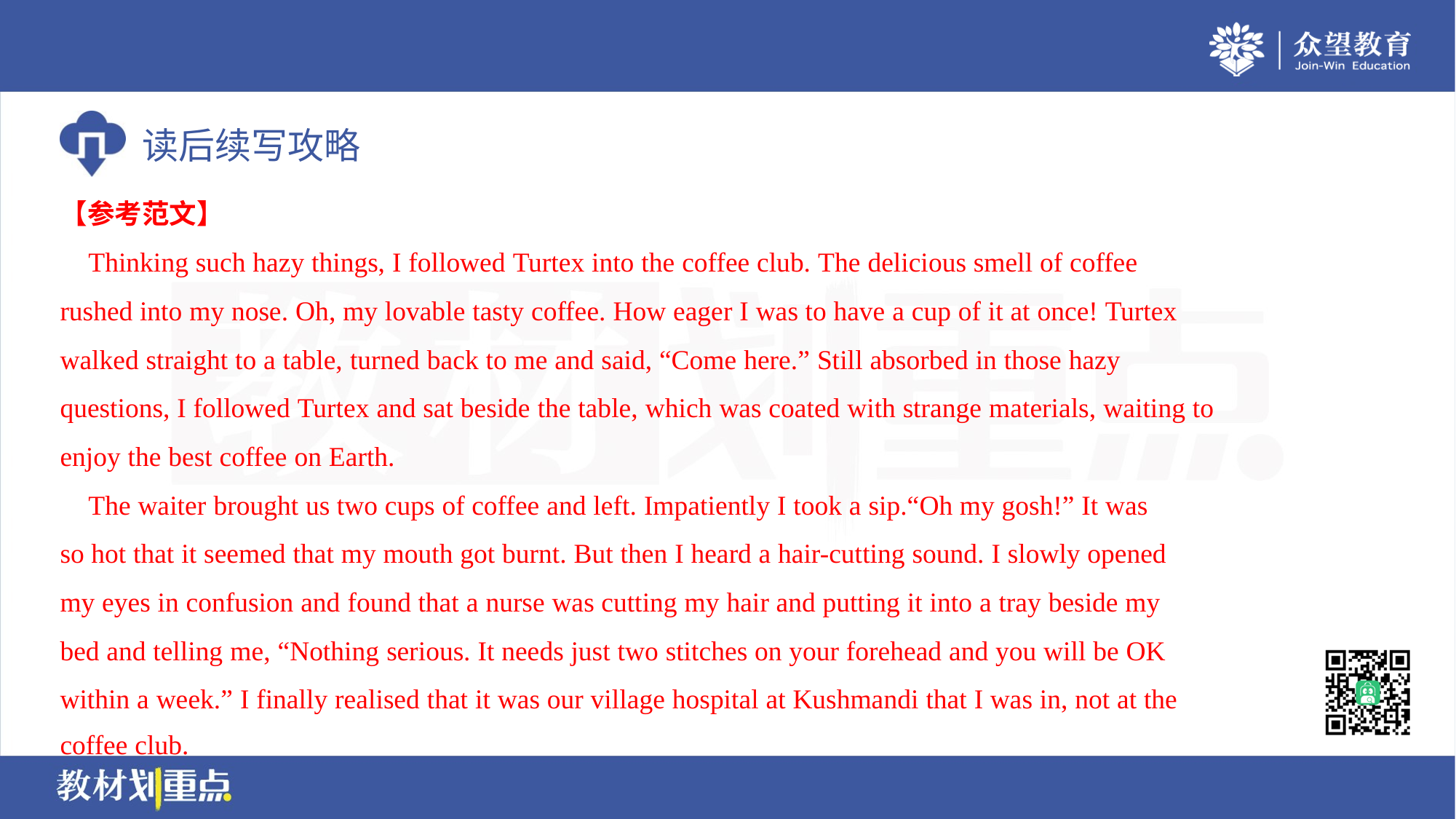

【参考范文】
    Thinking such hazy things, I followed Turtex into the coffee club. The delicious smell of coffee
rushed into my nose. Oh, my lovable tasty coffee. How eager I was to have a cup of it at once! Turtex
walked straight to a table, turned back to me and said, “Come here.” Still absorbed in those hazy
questions, I followed Turtex and sat beside the table, which was coated with strange materials, waiting to
enjoy the best coffee on Earth.
    The waiter brought us two cups of coffee and left. Impatiently I took a sip.“Oh my gosh!” It was
so hot that it seemed that my mouth got burnt. But then I heard a hair-cutting sound. I slowly opened
my eyes in confusion and found that a nurse was cutting my hair and putting it into a tray beside my
bed and telling me, “Nothing serious. It needs just two stitches on your forehead and you will be OK
within a week.” I finally realised that it was our village hospital at Kushmandi that I was in, not at the
coffee club.